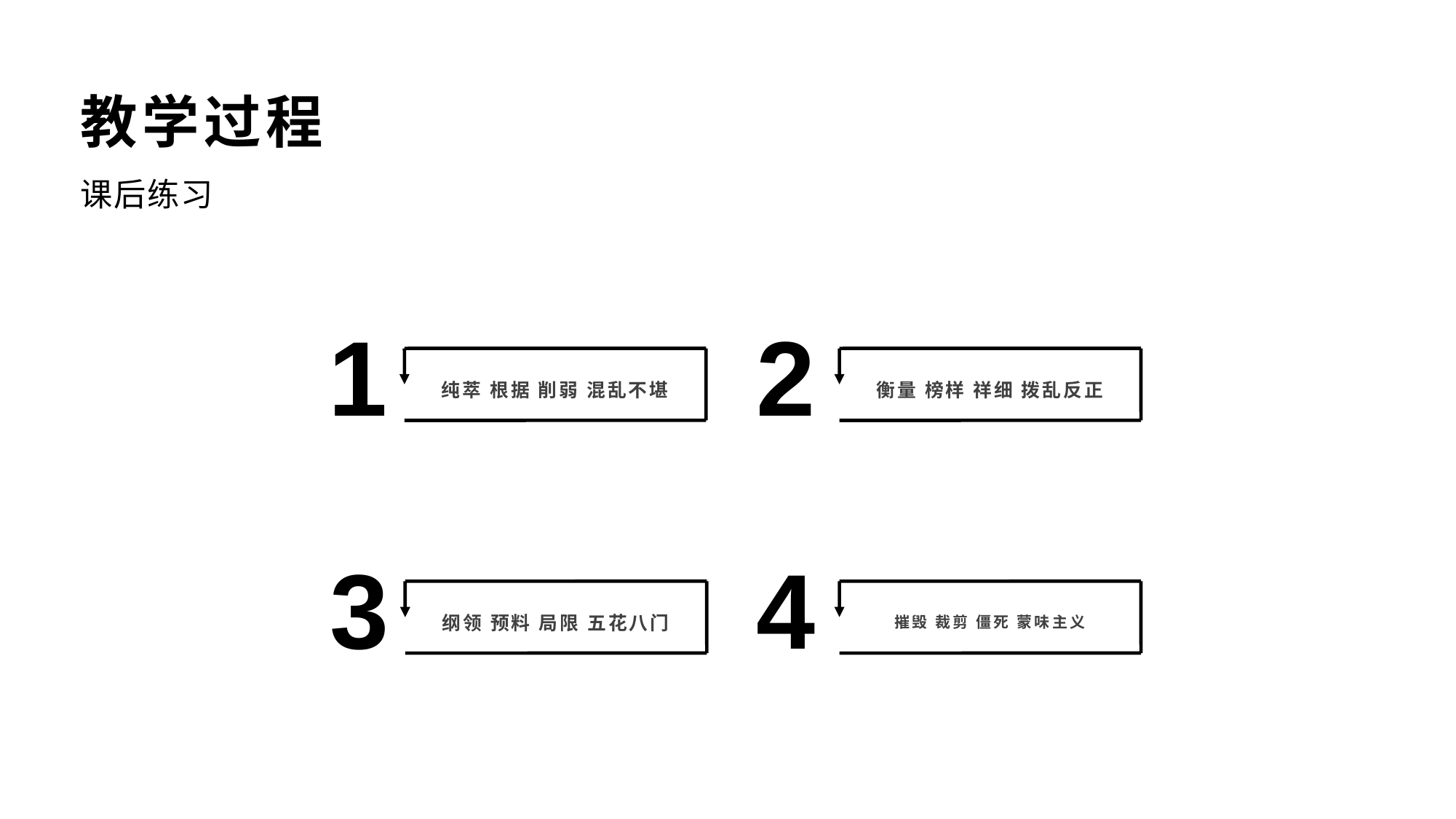

教学过程
课后练习
1
2

纯萃 根据 削弱 混乱不堪
衡量 榜样 祥细 拨乱反正

3
4

纲领 预料 局限 五花八门
摧毁 裁剪 僵死 蒙味主义